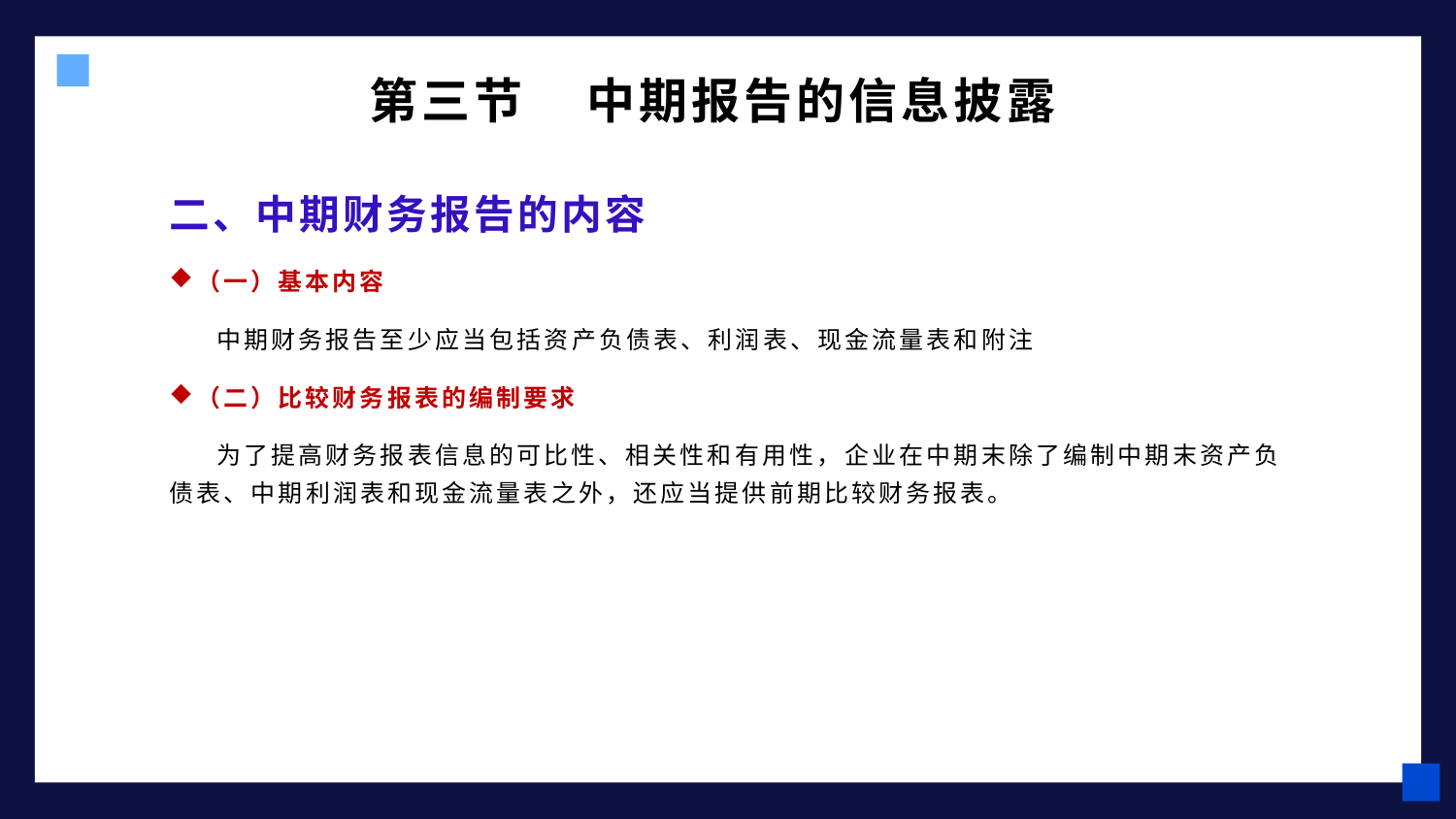

# 第三节    中期报告的信息披露
二、中期财务报告的内容
（一）基本内容
     中期财务报告至少应当包括资产负债表、利润表、现金流量表和附注
（二）比较财务报表的编制要求
     为了提高财务报表信息的可比性、相关性和有用性，企业在中期末除了编制中期末资产负债表、中期利润表和现金流量表之外，还应当提供前期比较财务报表。